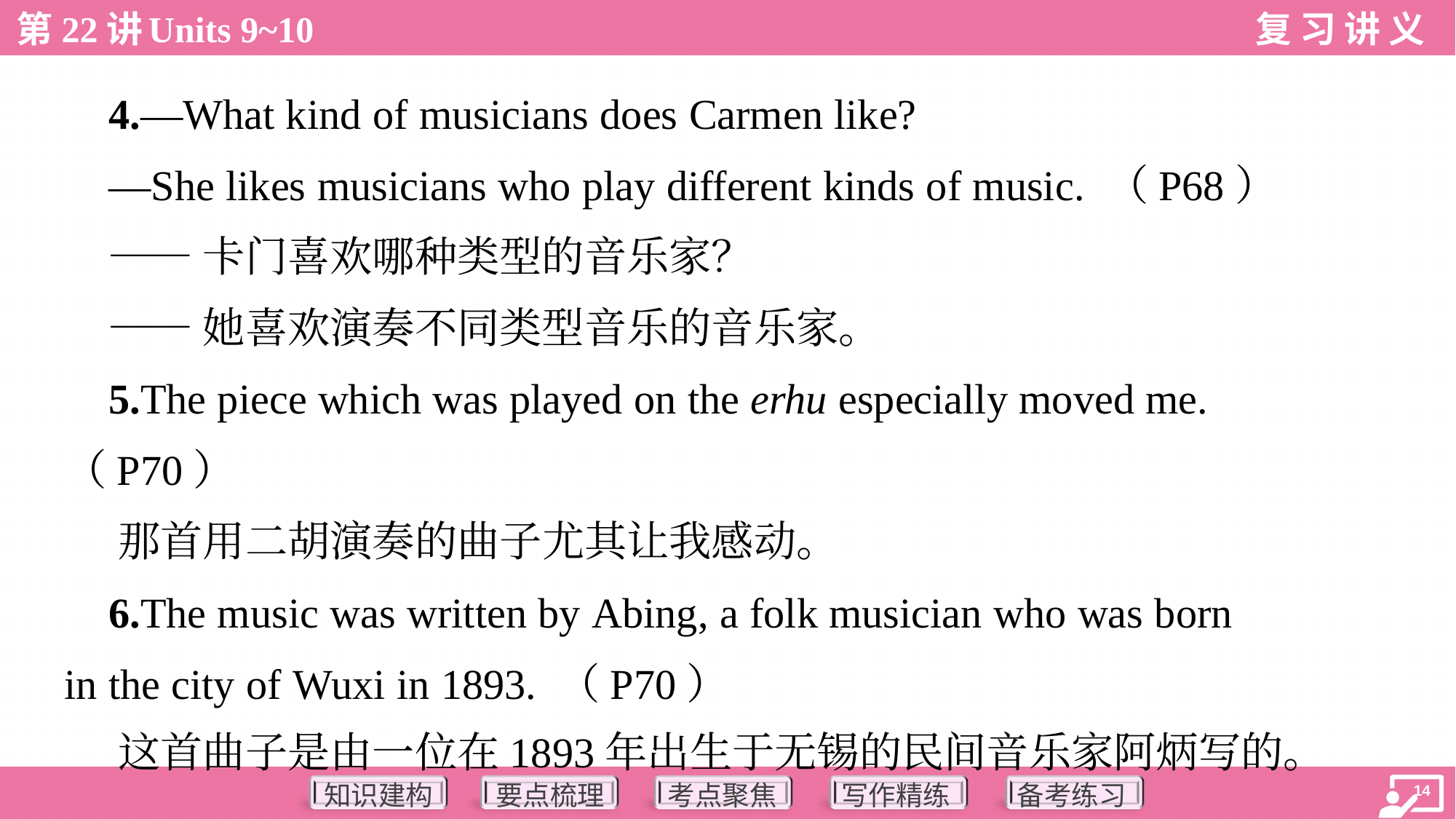

4.—What kind of musicians does Carmen like?
    —She likes musicians who play different kinds of music. （P68）
    ——卡门喜欢哪种类型的音乐家？
    ——她喜欢演奏不同类型音乐的音乐家。
    5.The piece which was played on the erhu especially moved me.
（P70）
    那首用二胡演奏的曲子尤其让我感动。
    6.The music was written by Abing, a folk musician who was born
in the city of Wuxi in 1893. （P70）
    这首曲子是由一位在1893年出生于无锡的民间音乐家阿炳写的。